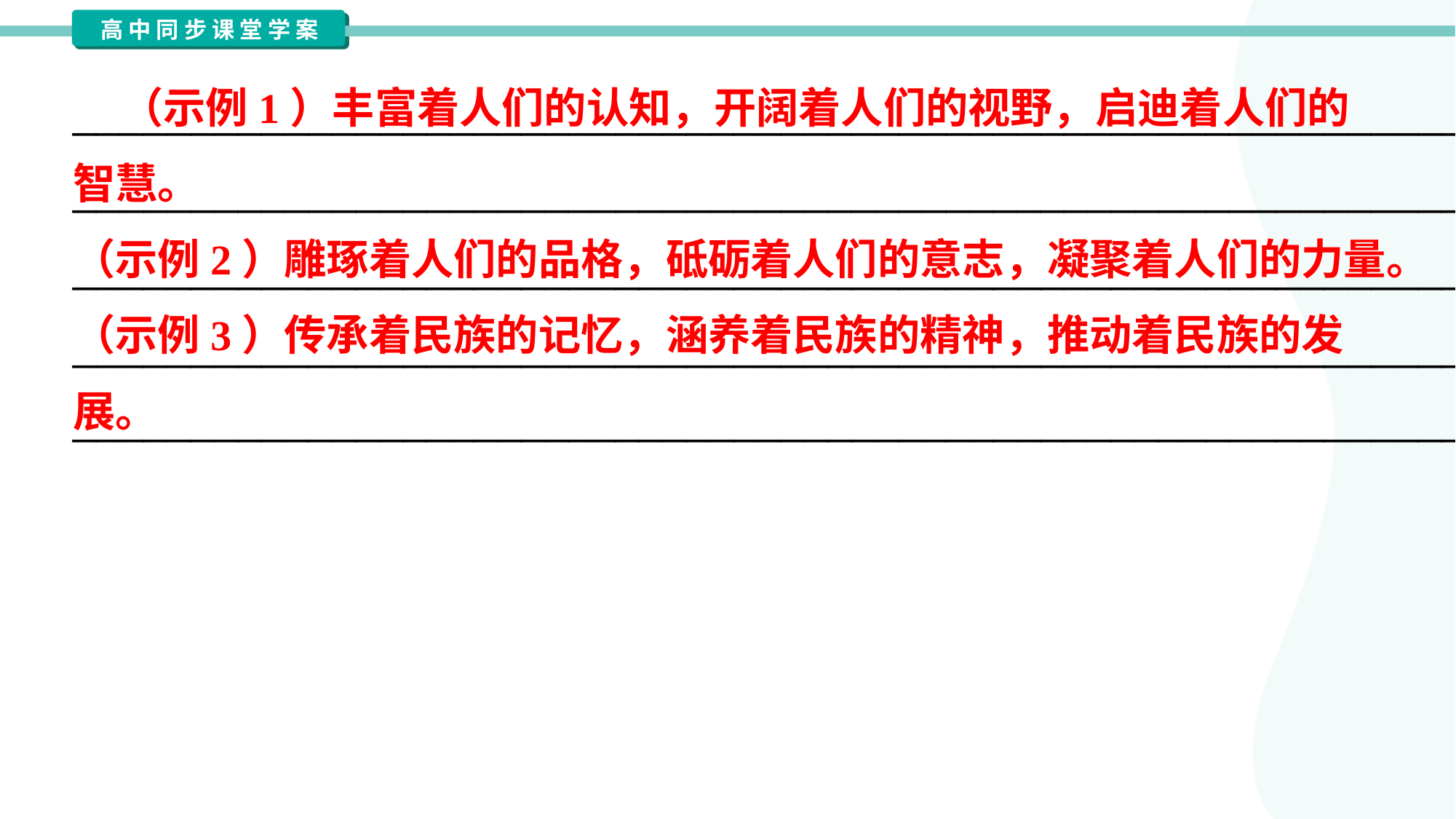

（示例1）丰富着人们的认知，开阔着人们的视野，启迪着人们的
智慧。
（示例2）雕琢着人们的品格，砥砺着人们的意志，凝聚着人们的力量。
（示例3）传承着民族的记忆，涵养着民族的精神，推动着民族的发
展。
_____________________________________________________________
_____________________________________________________________
_____________________________________________________________
_____________________________________________________________
_____________________________________________________________